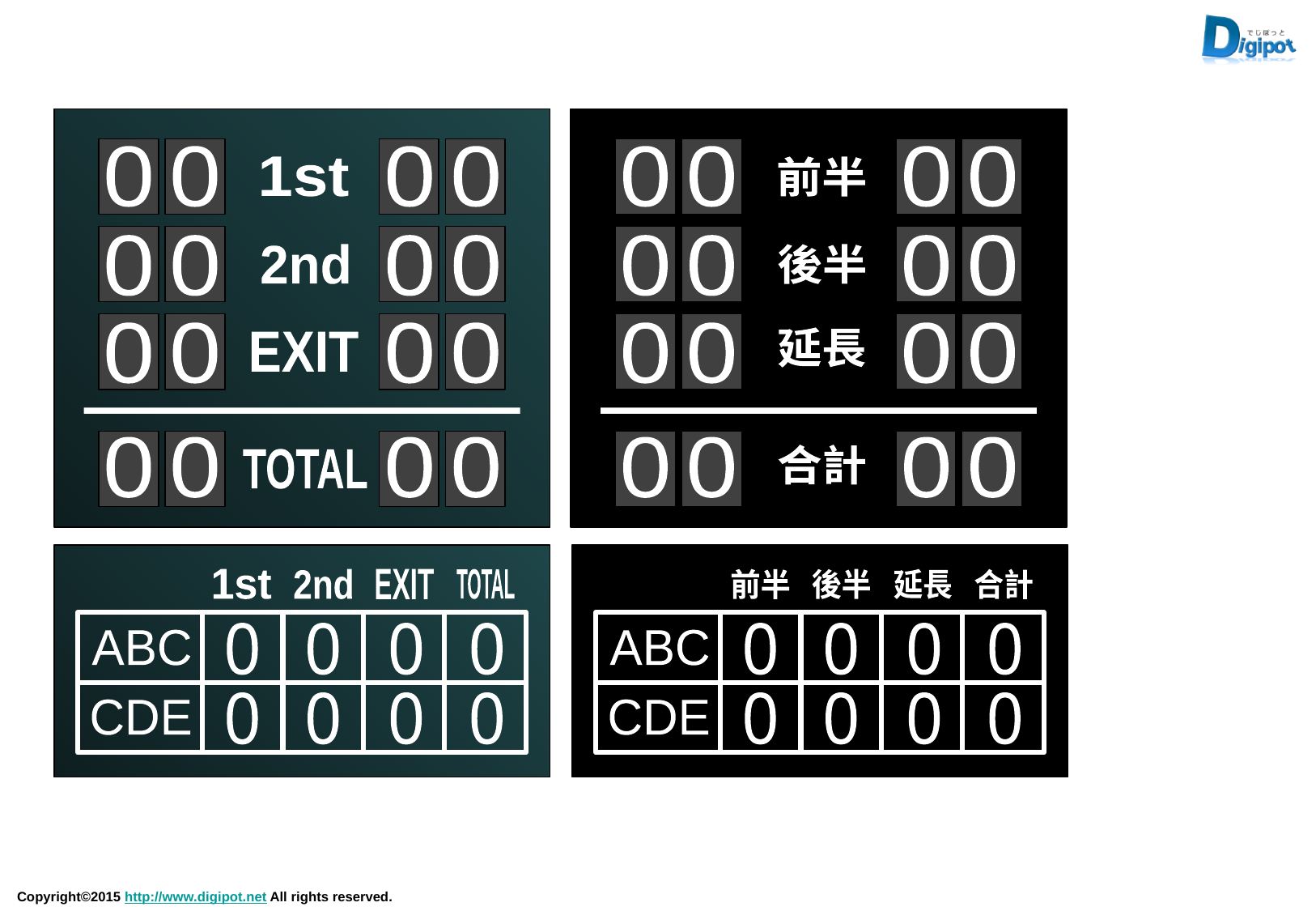

0
0
0
0
1st

0
0
0
0
2nd

0
0
0
0
EXIT

0
0
0
0
TOTAL

0
0
0
0
前半

0
0
0
0
後半

0
0
0
0
延長

0
0
0
0
合計

1st
2nd
EXIT
TOTAL

0
0
0
0
ABC
0
0
0
0
CDE

前半
後半
延長
合計

0
0
0
0
ABC
0
0
0
0
CDE